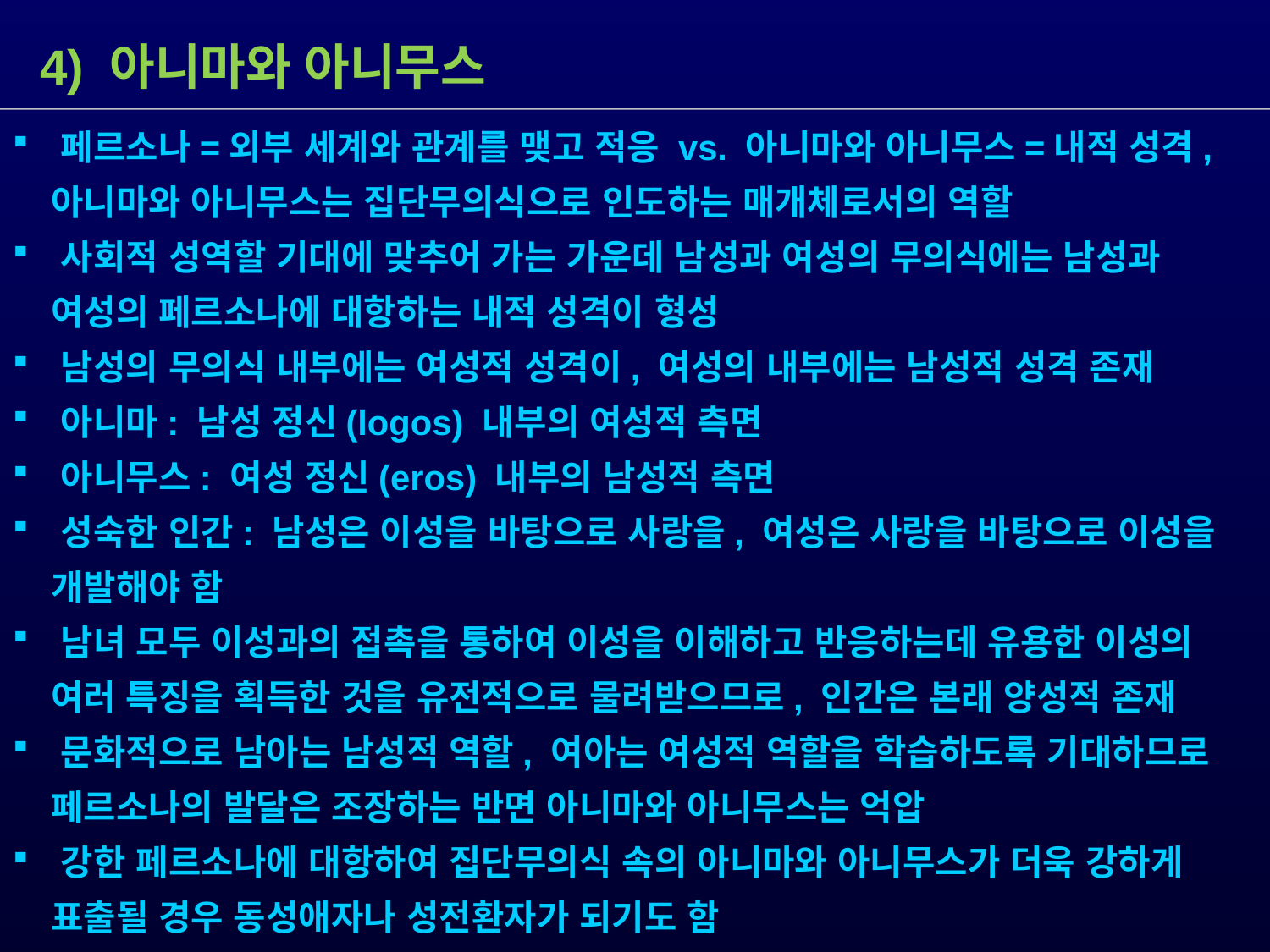

4) 아니마와 아니무스
 페르소나=외부 세계와 관계를 맺고 적응 vs. 아니마와 아니무스=내적 성격,
   아니마와 아니무스는 집단무의식으로 인도하는 매개체로서의 역할
 사회적 성역할 기대에 맞추어 가는 가운데 남성과 여성의 무의식에는 남성과
   여성의 페르소나에 대항하는 내적 성격이 형성
 남성의 무의식 내부에는 여성적 성격이, 여성의 내부에는 남성적 성격 존재
 아니마: 남성 정신(logos) 내부의 여성적 측면
 아니무스: 여성 정신(eros) 내부의 남성적 측면
 성숙한 인간: 남성은 이성을 바탕으로 사랑을, 여성은 사랑을 바탕으로 이성을
   개발해야 함
 남녀 모두 이성과의 접촉을 통하여 이성을 이해하고 반응하는데 유용한 이성의
   여러 특징을 획득한 것을 유전적으로 물려받으므로, 인간은 본래 양성적 존재
 문화적으로 남아는 남성적 역할, 여아는 여성적 역할을 학습하도록 기대하므로
   페르소나의 발달은 조장하는 반면 아니마와 아니무스는 억압
 강한 페르소나에 대항하여 집단무의식 속의 아니마와 아니무스가 더욱 강하게
   표출될 경우 동성애자나 성전환자가 되기도 함